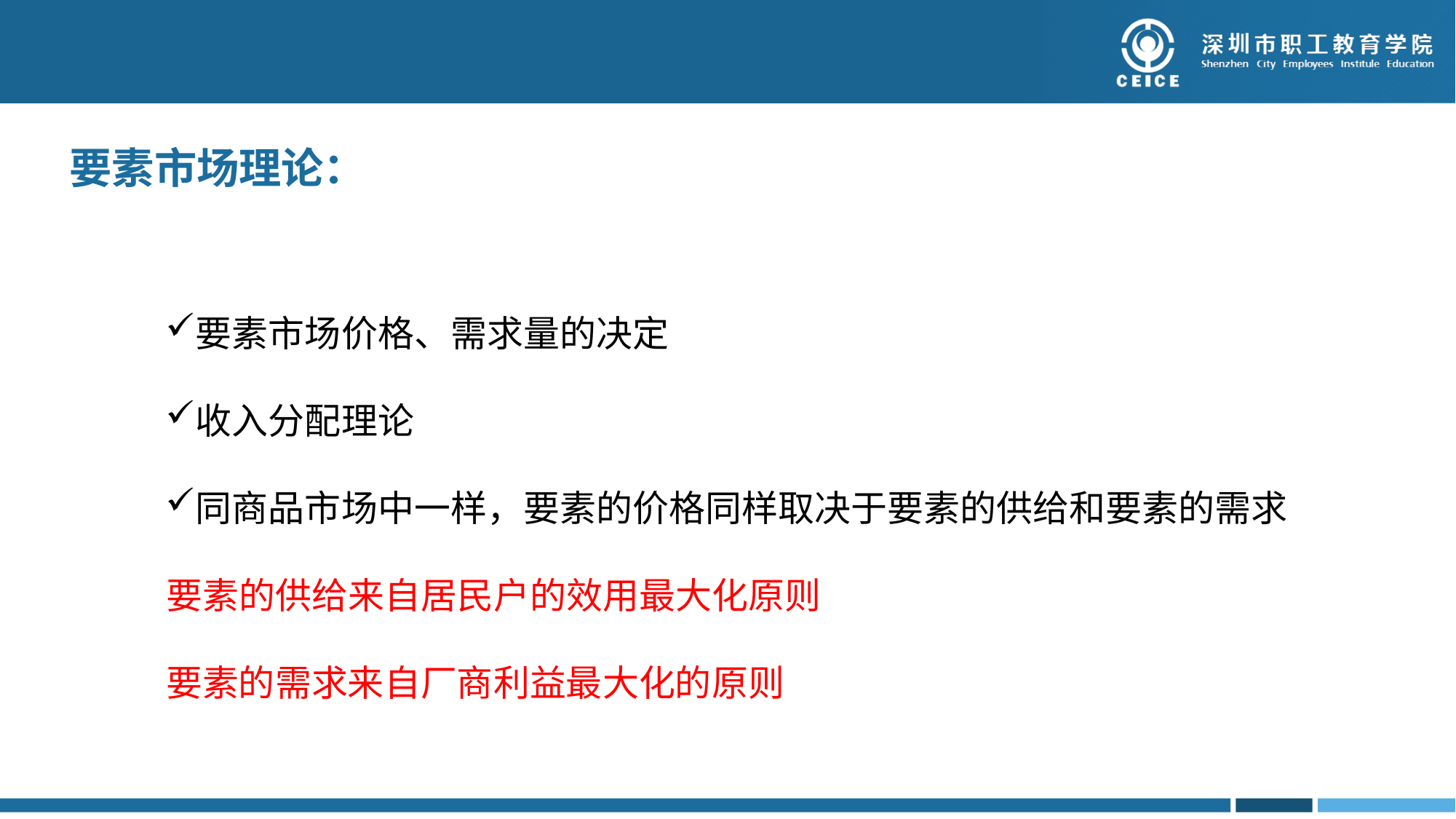

要素市场理论：
要素市场价格、需求量的决定
收入分配理论
同商品市场中一样，要素的价格同样取决于要素的供给和要素的需求
    要素的供给来自居民户的效用最大化原则
    要素的需求来自厂商利益最大化的原则